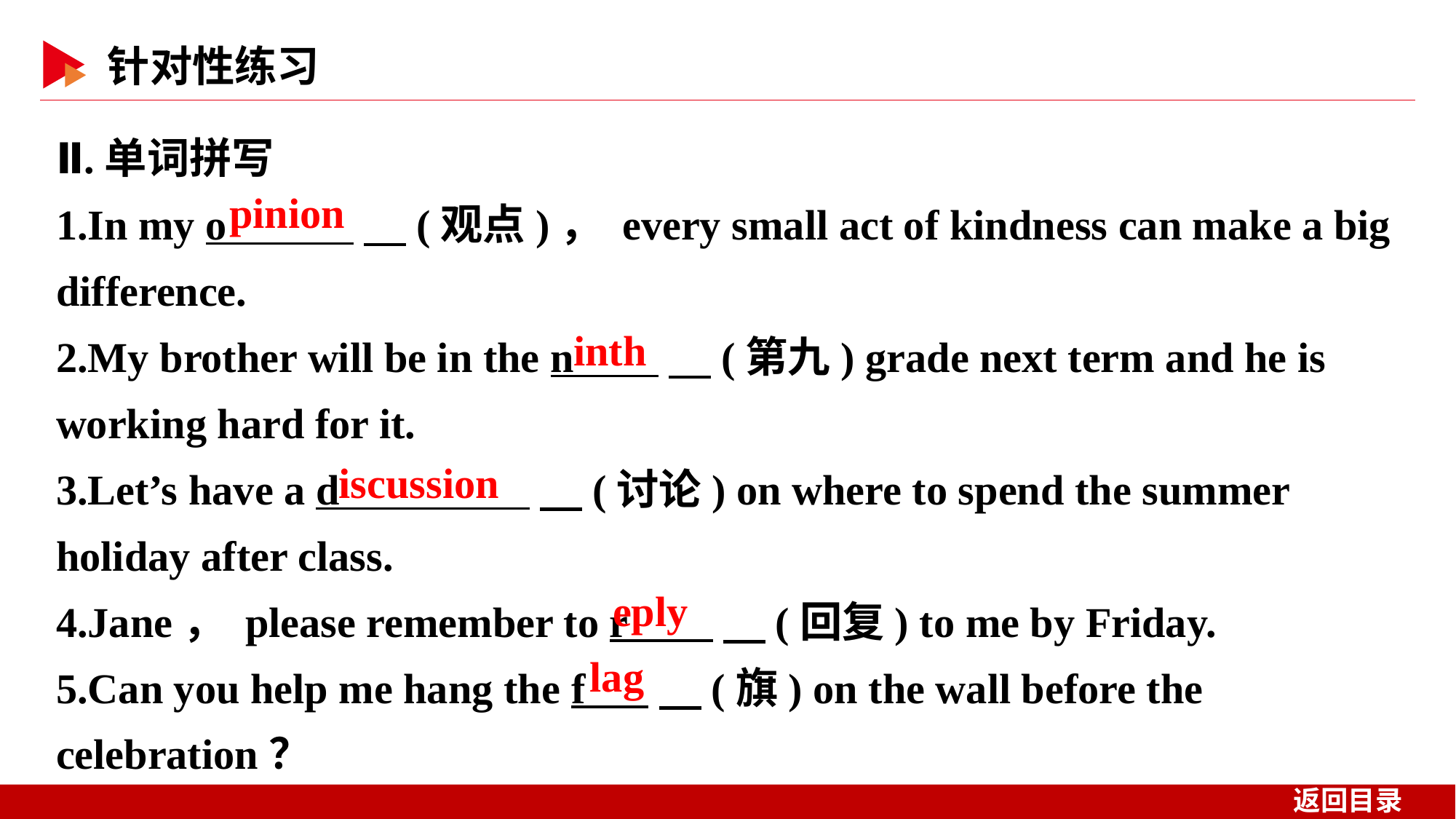

Ⅱ.单词拼写
1.In my o            　(观点)， every small act of kindness can make a big difference.
2.My brother will be in the n        　(第九) grade next term and he is working hard for it.
3.Let’s have a d                  　(讨论) on where to spend the summer holiday after class.
4.Jane， please remember to r        　(回复) to me by Friday.
5.Can you help me hang the f      　(旗) on the wall before the celebration？
pinion
inth
iscussion
eply
lag